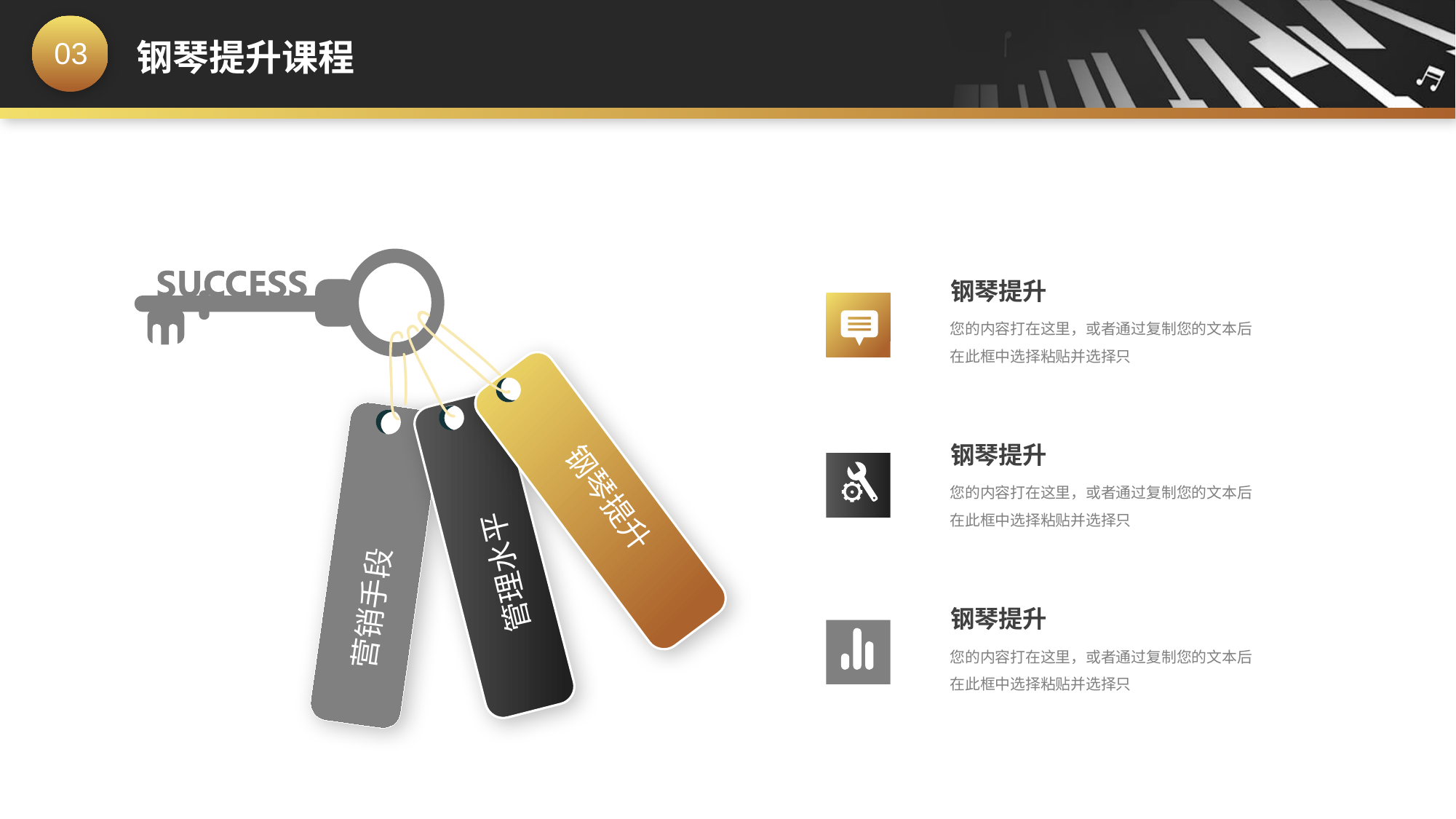

钢琴提升
您的内容打在这里，或者通过复制您的文本后在此框中选择粘贴并选择只

钢琴提升
您的内容打在这里，或者通过复制您的文本后在此框中选择粘贴并选择只

钢琴提升
管理水平
营销手段
钢琴提升
您的内容打在这里，或者通过复制您的文本后在此框中选择粘贴并选择只